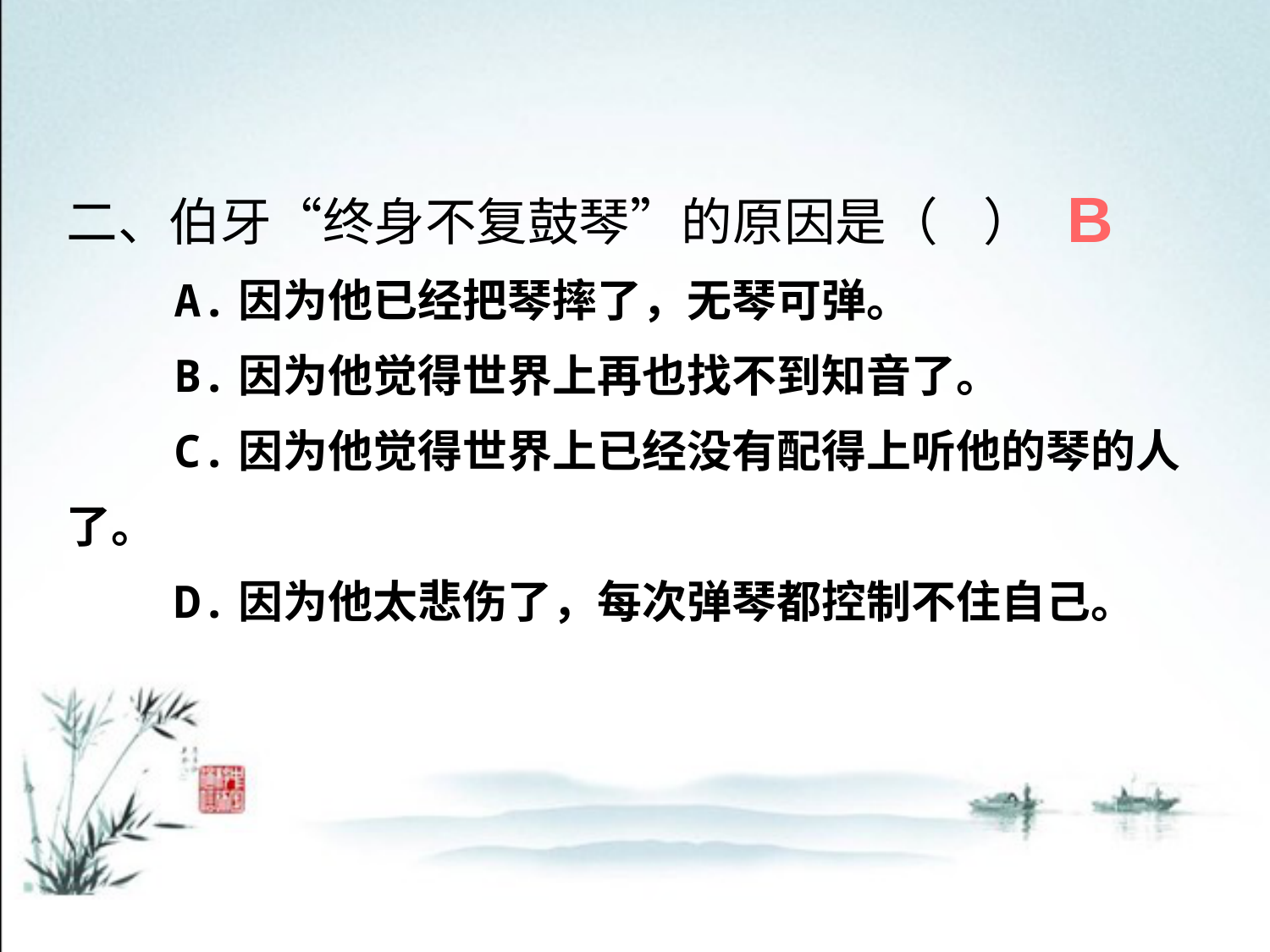

二、伯牙“终身不复鼓琴”的原因是（    ）
    A.因为他已经把琴摔了，无琴可弹。
    B.因为他觉得世界上再也找不到知音了。
    C.因为他觉得世界上已经没有配得上听他的琴的人了。
    D.因为他太悲伤了，每次弹琴都控制不住自己。
B